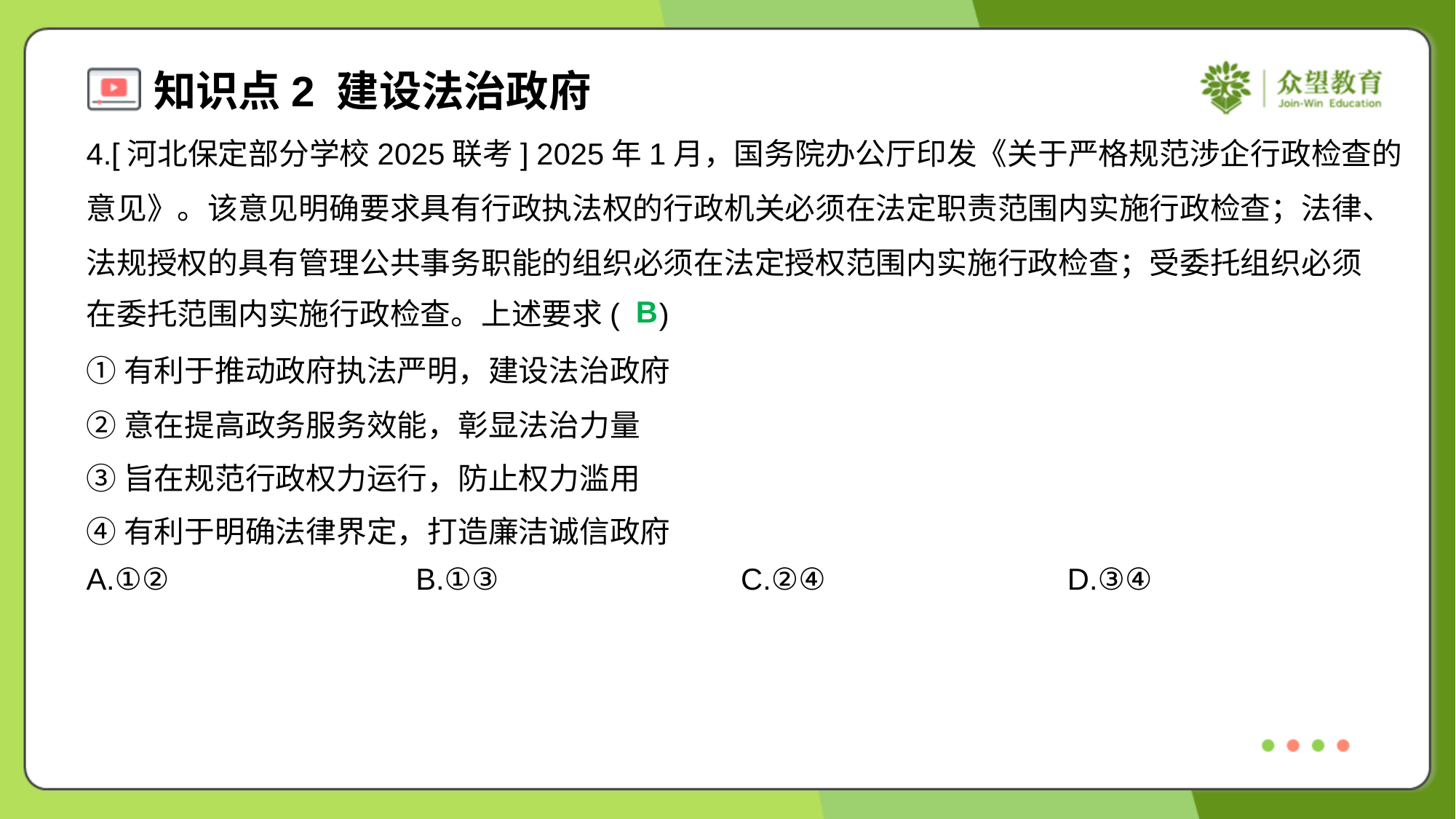

4.[河北保定部分学校2025联考] 2025年1月，国务院办公厅印发《关于严格规范涉企行政检查的
意见》。该意见明确要求具有行政执法权的行政机关必须在法定职责范围内实施行政检查；法律、
法规授权的具有管理公共事务职能的组织必须在法定授权范围内实施行政检查；受委托组织必须
在委托范围内实施行政检查。上述要求(     )
B
①有利于推动政府执法严明，建设法治政府
②意在提高政务服务效能，彰显法治力量
③旨在规范行政权力运行，防止权力滥用
④有利于明确法律界定，打造廉洁诚信政府
A.①②	B.①③	C.②④	D.③④